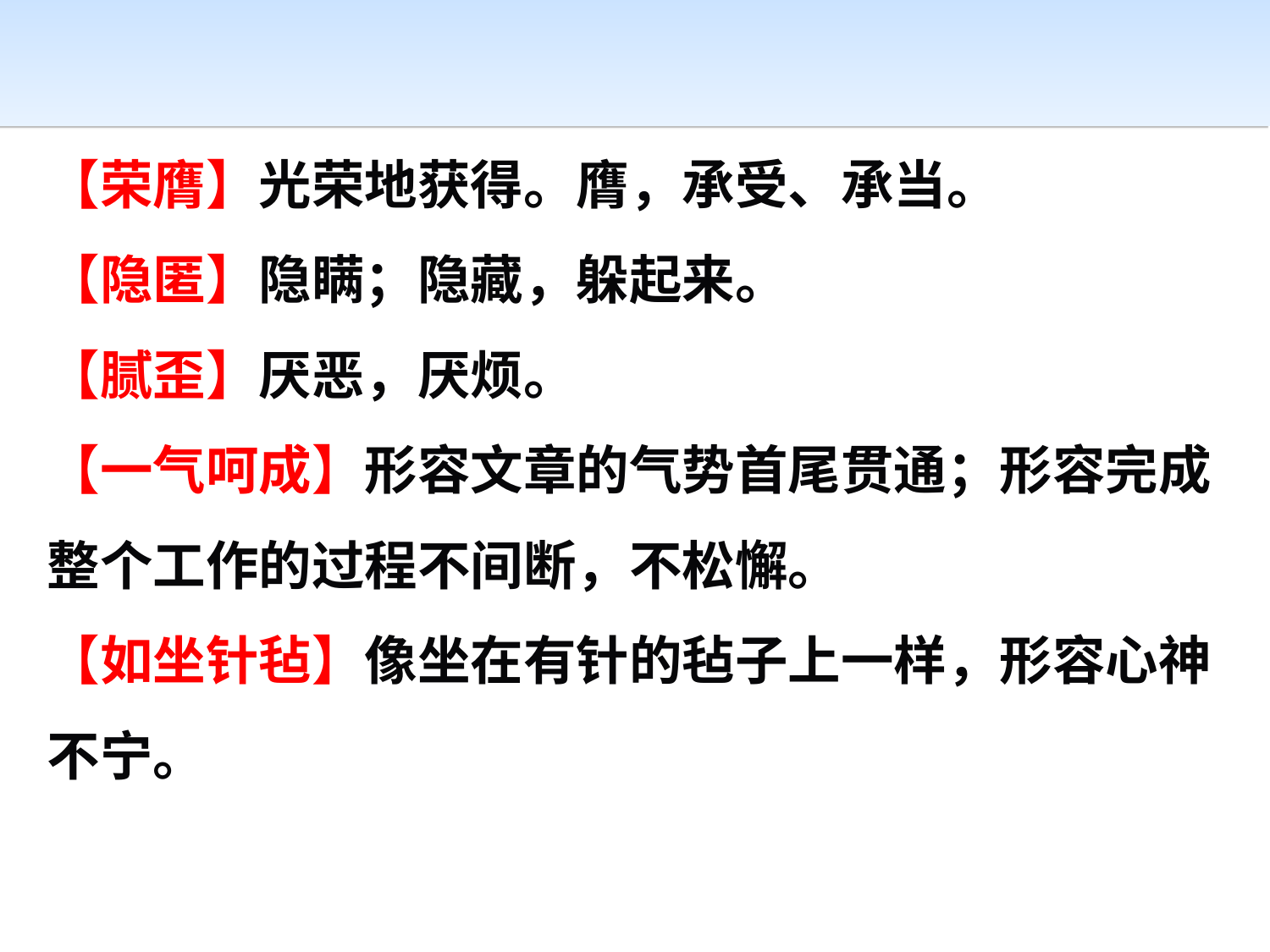

【荣膺】光荣地获得。膺，承受、承当。
【隐匿】隐瞒；隐藏，躲起来。
【腻歪】厌恶，厌烦。
【一气呵成】形容文章的气势首尾贯通；形容完成整个工作的过程不间断，不松懈。
【如坐针毡】像坐在有针的毡子上一样，形容心神不宁。